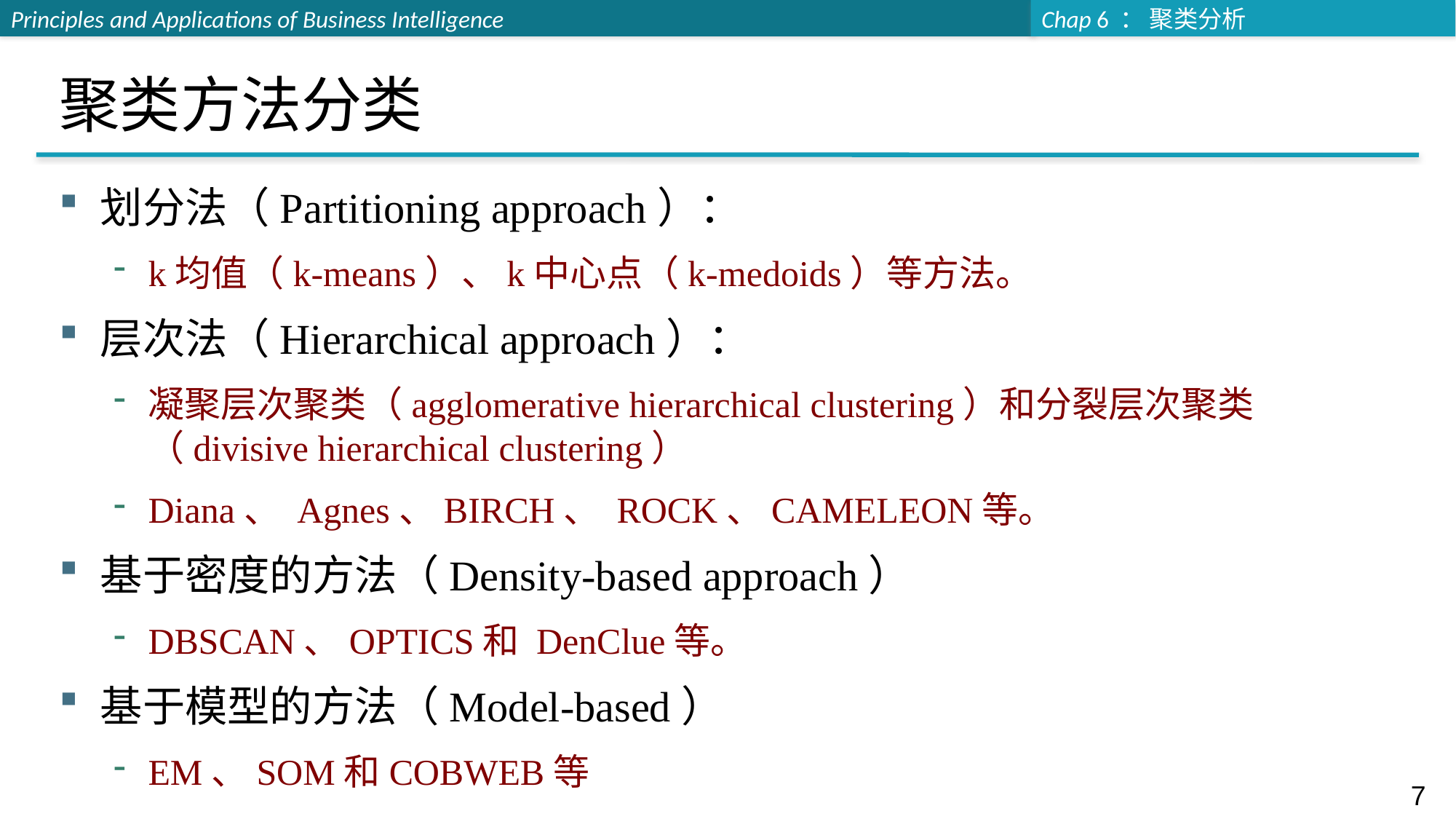

# 聚类方法分类
划分法（Partitioning approach）：
k均值（k-means）、k中心点（k-medoids）等方法。
层次法（Hierarchical approach）：
凝聚层次聚类（agglomerative hierarchical clustering）和分裂层次聚类（divisive hierarchical clustering）
Diana、 Agnes、BIRCH、 ROCK、CAMELEON等。
基于密度的方法（Density-based approach）
DBSCAN、OPTICS和 DenClue等。
基于模型的方法（Model-based）
EM、SOM和COBWEB等